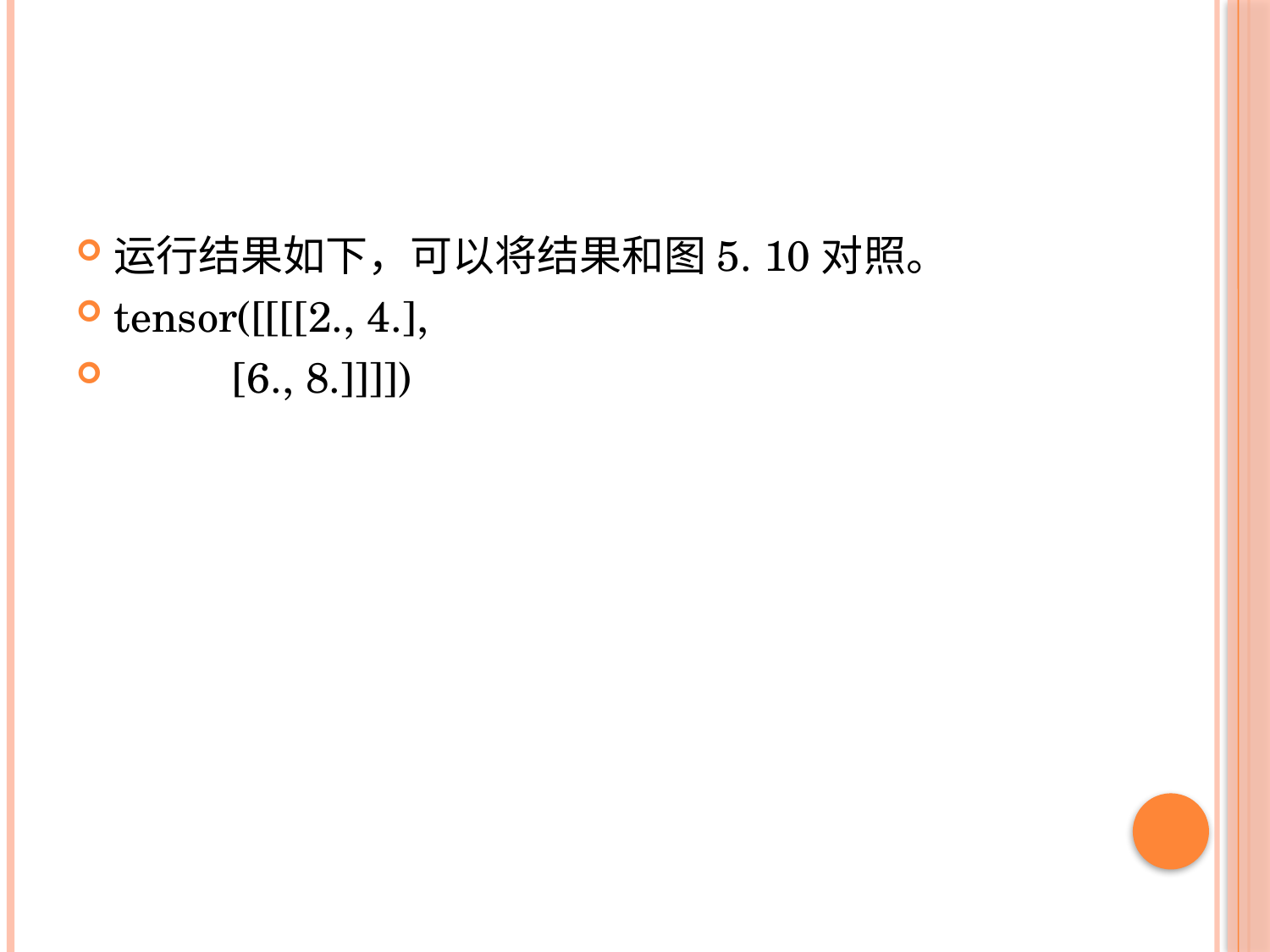

#
运行结果如下，可以将结果和图5. 10对照。
tensor([[[[2., 4.],
          [6., 8.]]]])